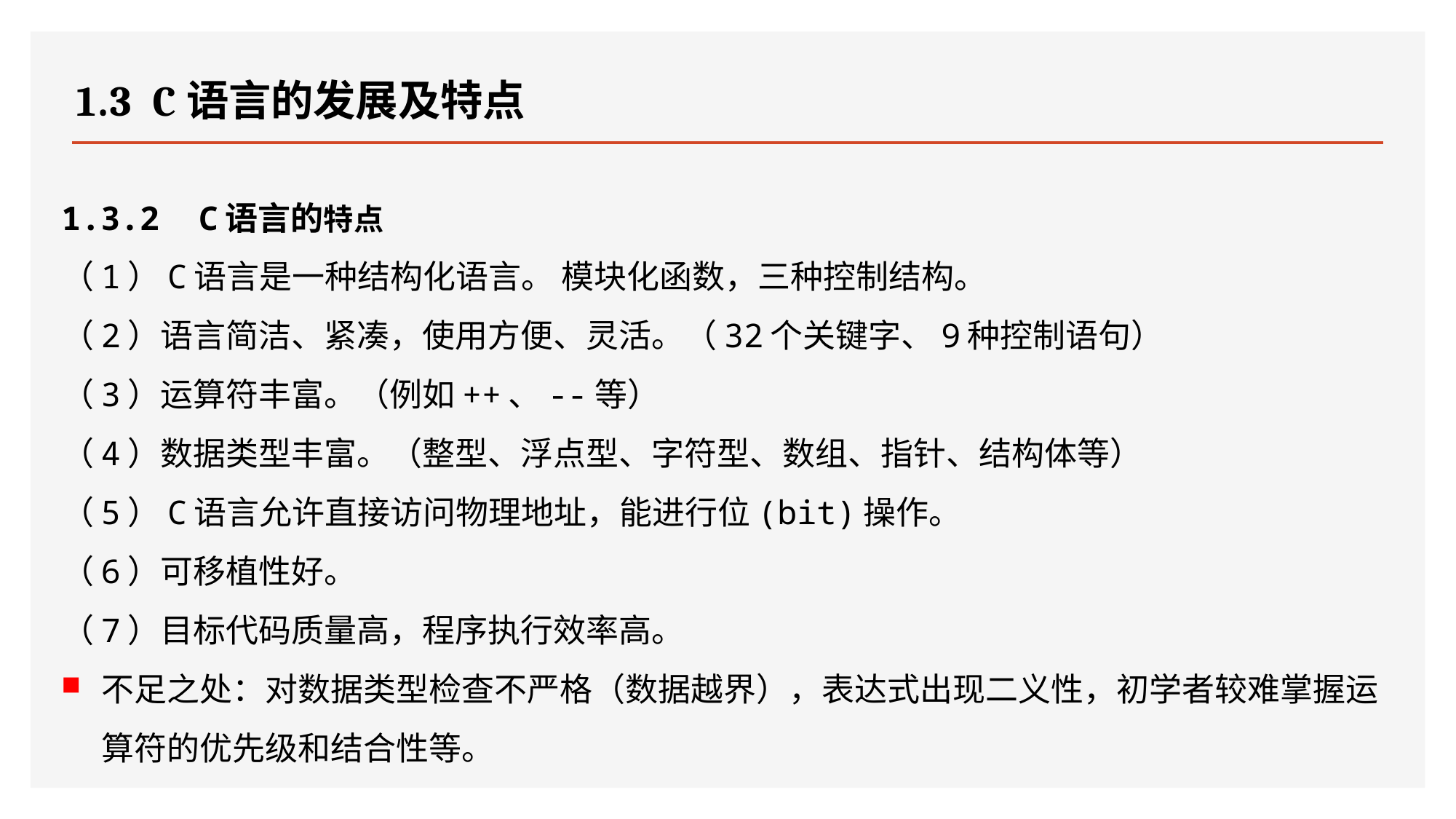

# 1.3  C语言的发展及特点
1.3.2  C语言的特点
（1）C语言是一种结构化语言。 模块化函数，三种控制结构。
（2）语言简洁、紧凑，使用方便、灵活。（32个关键字、9种控制语句）
（3）运算符丰富。（例如++、--等）
（4）数据类型丰富。（整型、浮点型、字符型、数组、指针、结构体等）
（5）C语言允许直接访问物理地址，能进行位(bit)操作。
（6）可移植性好。
（7）目标代码质量高，程序执行效率高。
不足之处：对数据类型检查不严格（数据越界），表达式出现二义性，初学者较难掌握运算符的优先级和结合性等。